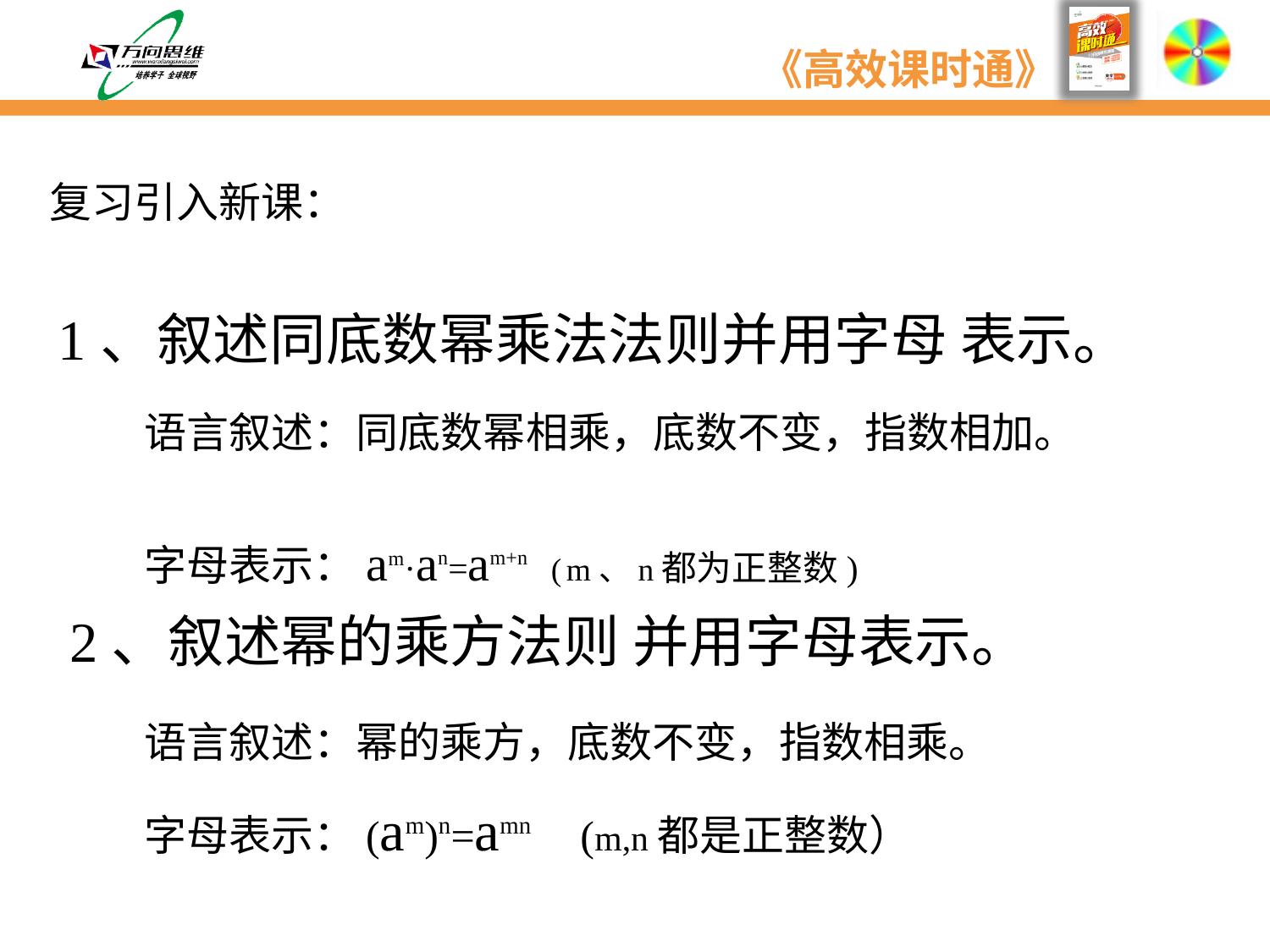

复习引入新课：

   1、叙述同底数幂乘法法则并用字母 表示。
  语言叙述：同底数幂相乘，底数不变，指数相加。
  字母表示：am·an=am+n     ( m、n都为正整数)
2、叙述幂的乘方法则 并用字母表示。
语言叙述：幂的乘方，底数不变，指数相乘。
字母表示：(am)n=amn        (m,n都是正整数）